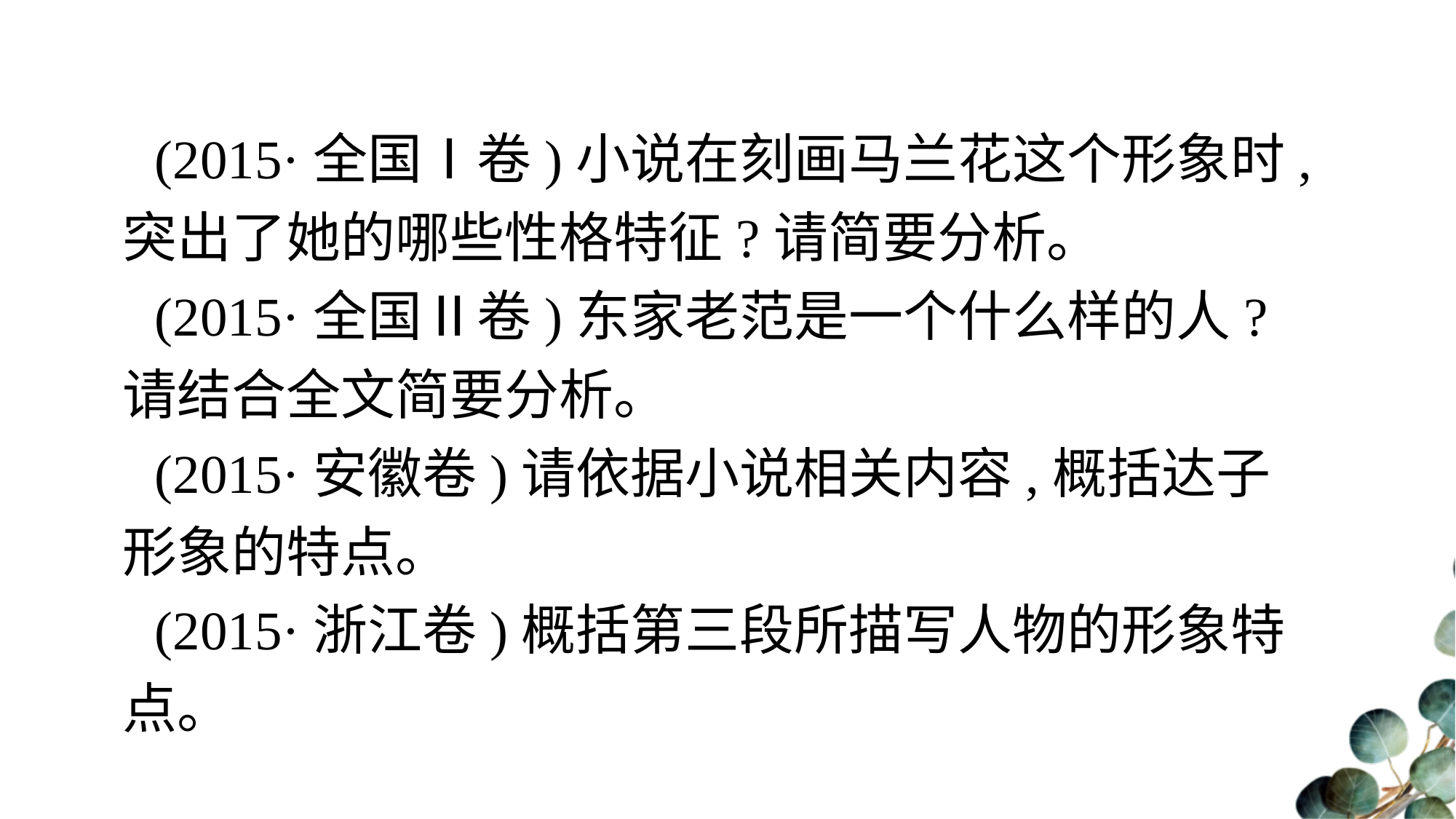

(2015·全国Ⅰ卷)小说在刻画马兰花这个形象时,突出了她的哪些性格特征?请简要分析。
(2015·全国Ⅱ卷)东家老范是一个什么样的人?请结合全文简要分析。
(2015·安徽卷)请依据小说相关内容,概括达子形象的特点。
(2015·浙江卷)概括第三段所描写人物的形象特点。